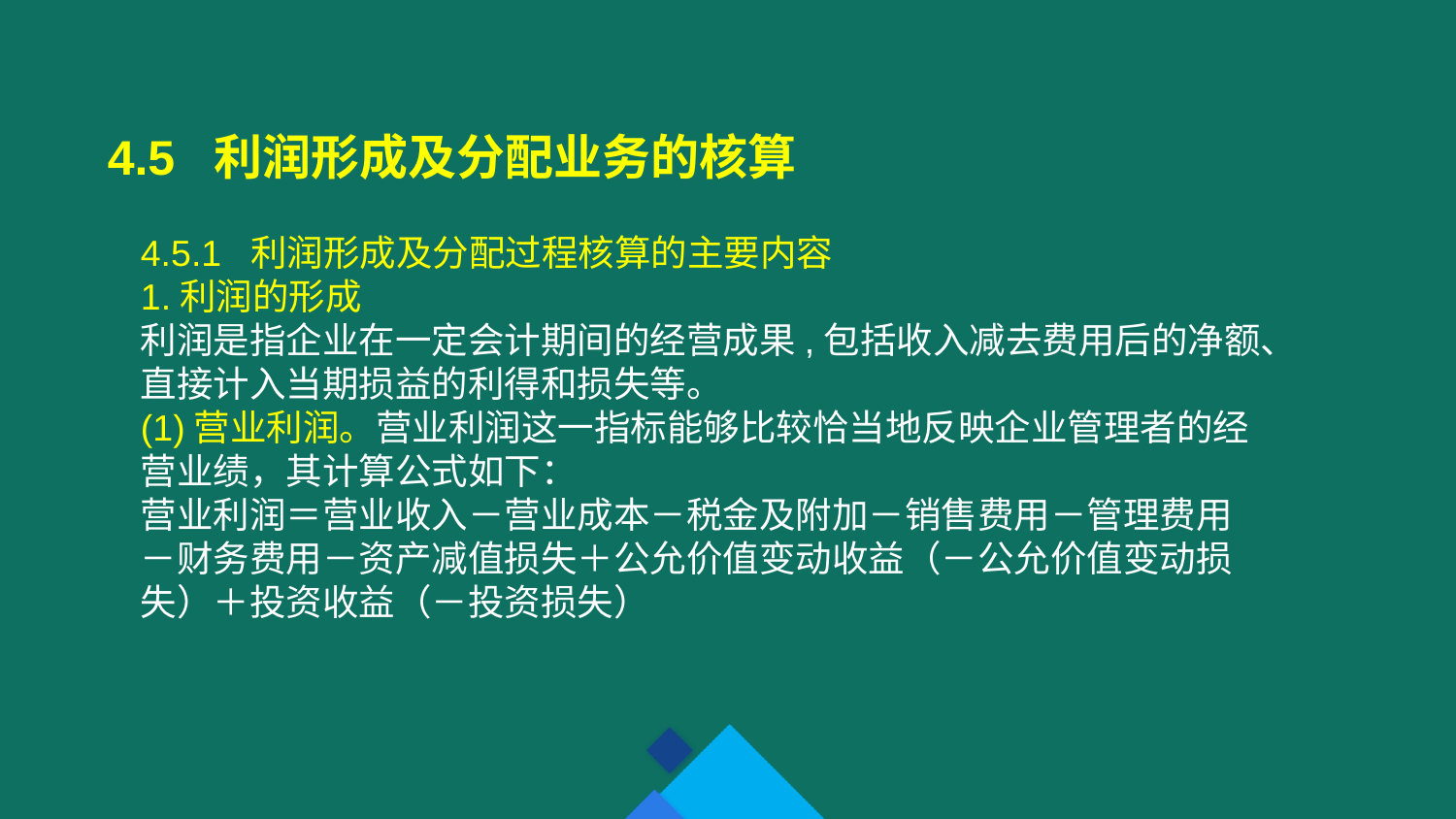

4.5  利润形成及分配业务的核算
4.5.1  利润形成及分配过程核算的主要内容
1.利润的形成
利润是指企业在一定会计期间的经营成果,包括收入减去费用后的净额、直接计入当期损益的利得和损失等。
(1)营业利润。营业利润这一指标能够比较恰当地反映企业管理者的经营业绩，其计算公式如下：
营业利润＝营业收入－营业成本－税金及附加－销售费用－管理费用－财务费用－资产减值损失＋公允价值变动收益（－公允价值变动损失）＋投资收益（－投资损失）